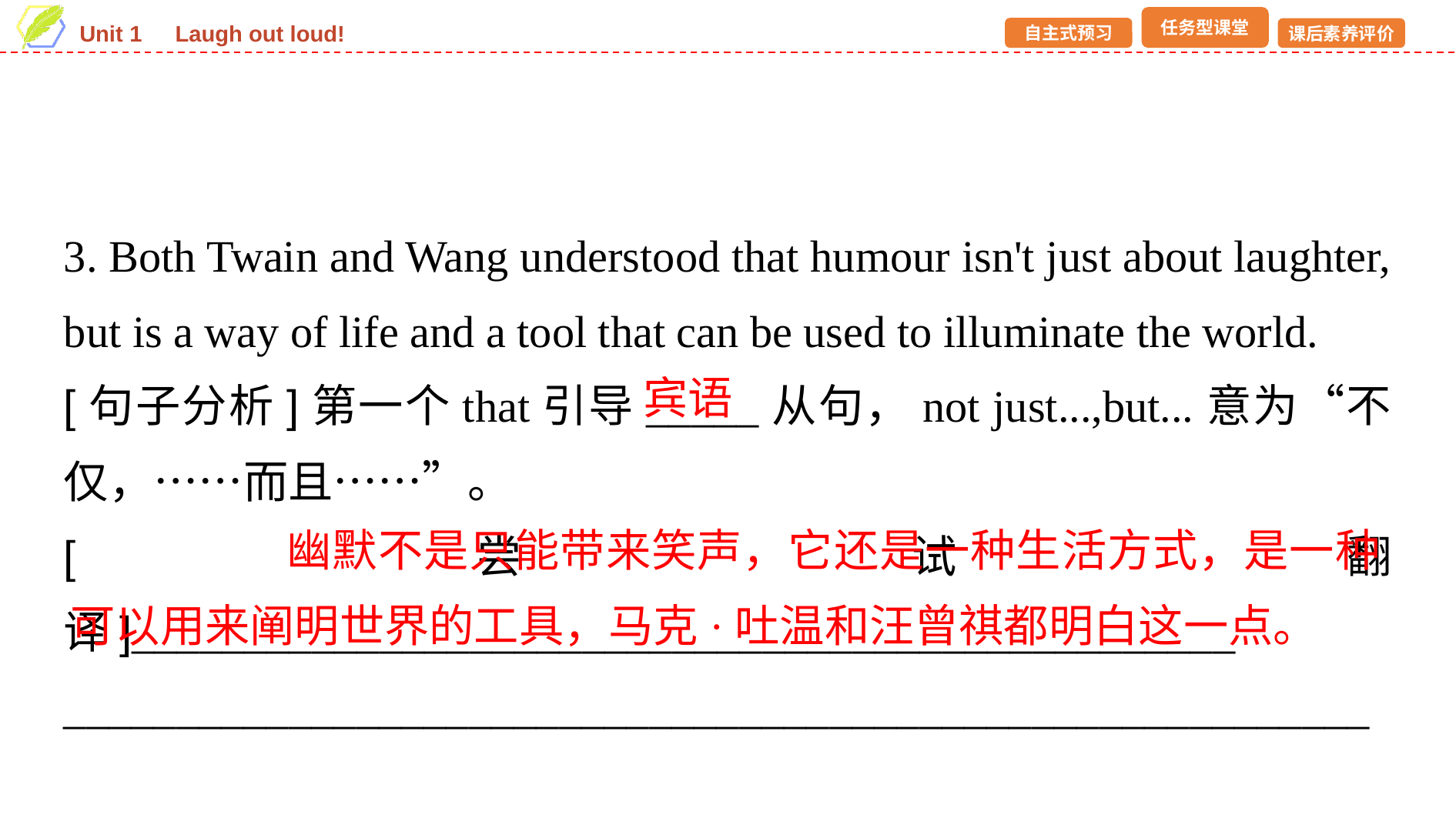

3. Both Twain and Wang understood that humour isn't just about laughter, but is a way of life and a tool that can be used to illuminate the world.
[句子分析]第一个that引导_____从句，not just...,but...意为“不仅，……而且……”。
[尝试翻译]_________________________________________________
__________________________________________________________
宾语
                   幽默不是只能带来笑声，它还是一种生活方式，是一种可以用来阐明世界的工具，马克·吐温和汪曾祺都明白这一点。